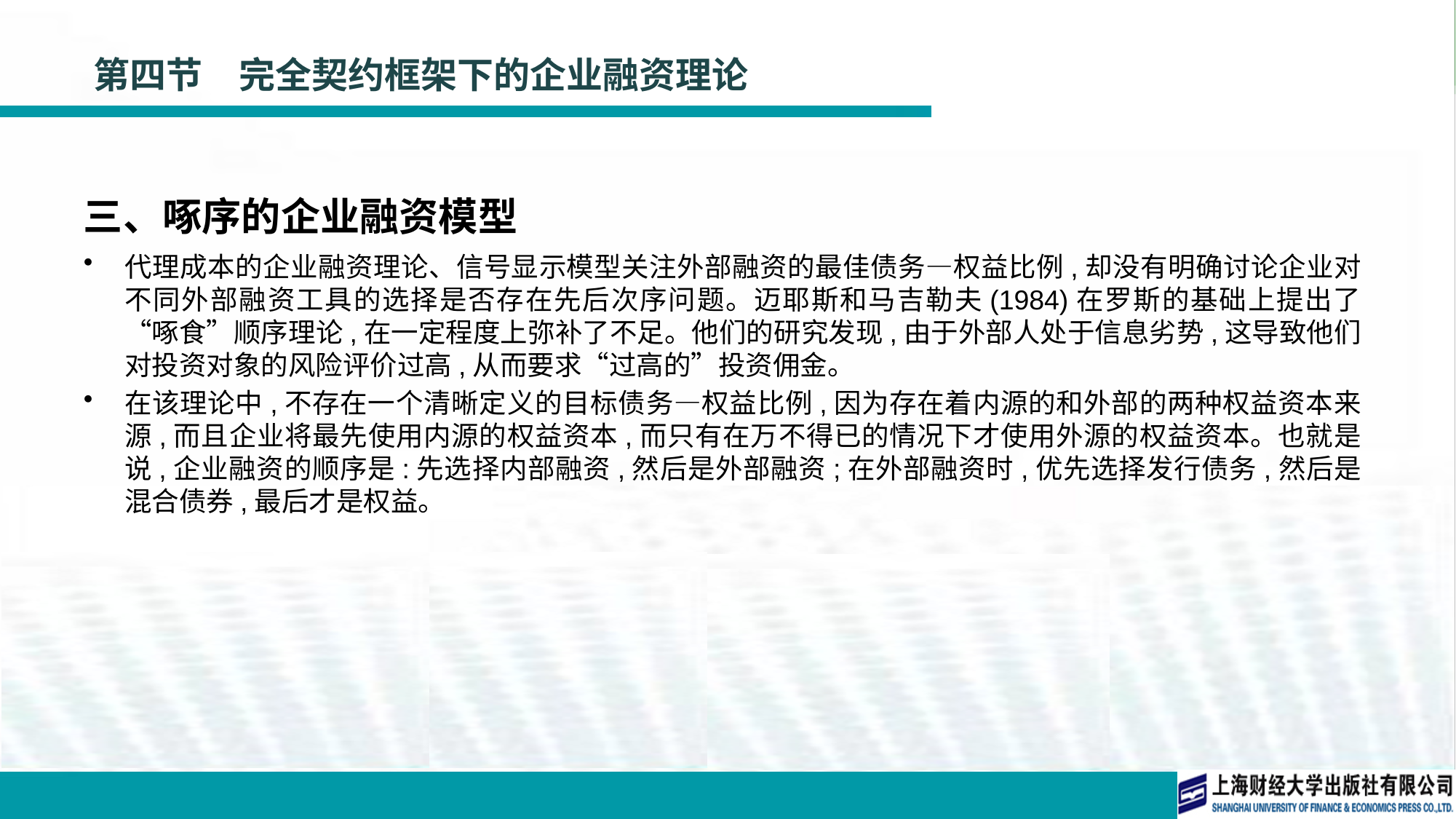

# 第四节　完全契约框架下的企业融资理论
三、啄序的企业融资模型
代理成本的企业融资理论、信号显示模型关注外部融资的最佳债务—权益比例,却没有明确讨论企业对不同外部融资工具的选择是否存在先后次序问题。迈耶斯和马吉勒夫(1984)在罗斯的基础上提出了“啄食”顺序理论,在一定程度上弥补了不足。他们的研究发现,由于外部人处于信息劣势,这导致他们对投资对象的风险评价过高,从而要求“过高的”投资佣金。
在该理论中,不存在一个清晰定义的目标债务—权益比例,因为存在着内源的和外部的两种权益资本来源,而且企业将最先使用内源的权益资本,而只有在万不得已的情况下才使用外源的权益资本。也就是说,企业融资的顺序是:先选择内部融资,然后是外部融资;在外部融资时,优先选择发行债务,然后是混合债券,最后才是权益。